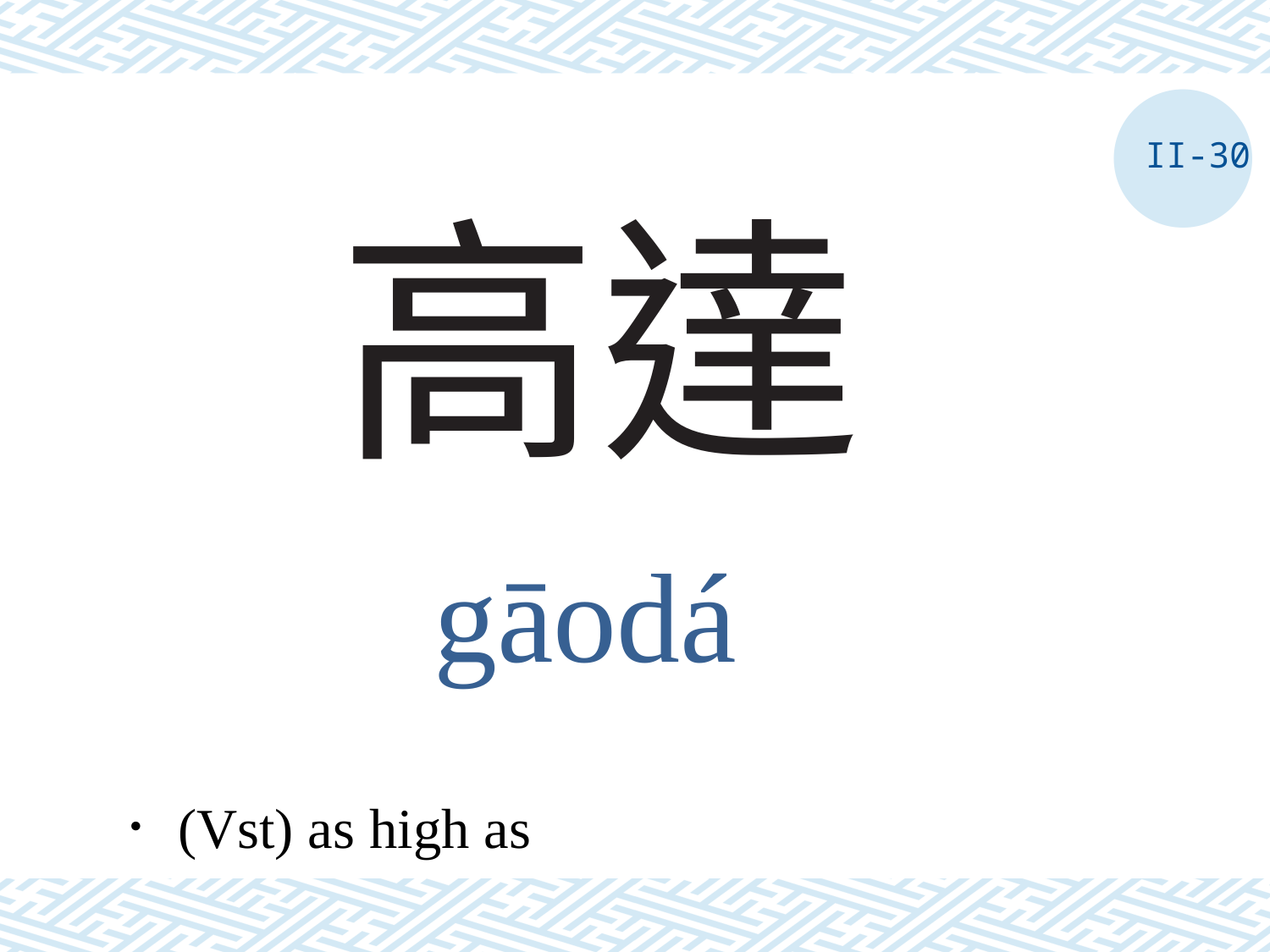

II-30

# 高達
gāodá
．(Vst) as high as